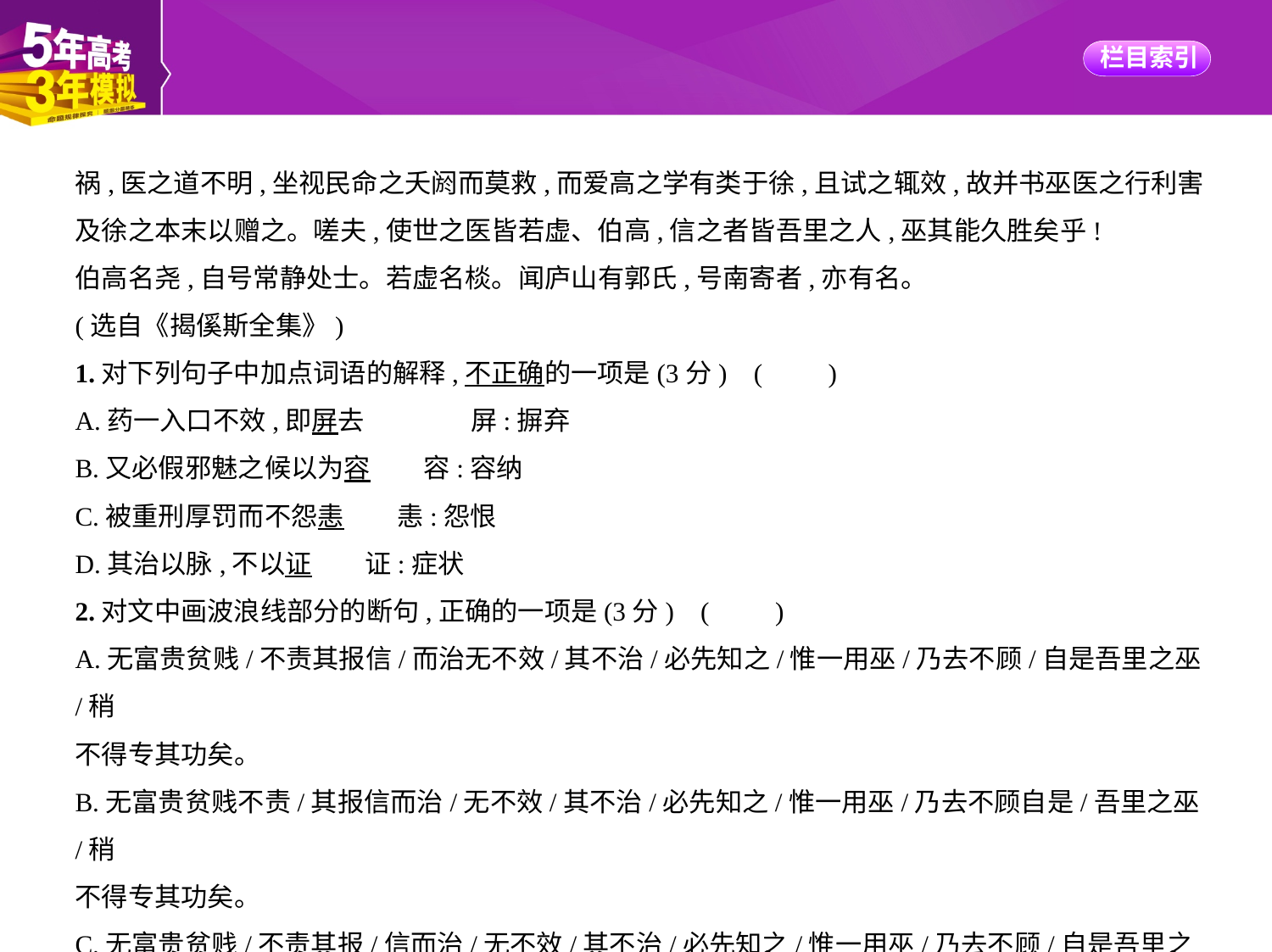

祸,医之道不明,坐视民命之夭阏而莫救,而爱高之学有类于徐,且试之辄效,故并书巫医之行利害
及徐之本末以赠之。嗟夫,使世之医皆若虚、伯高,信之者皆吾里之人,巫其能久胜矣乎!
伯高名尧,自号常静处士。若虚名棪。闻庐山有郭氏,号南寄者,亦有名。
(选自《揭傒斯全集》)
1.对下列句子中加点词语的解释,不正确的一项是(3分) (　　)
A.药一入口不效,即屏去　　　　屏:摒弃
B.又必假邪魅之候以为容　　容:容纳
C.被重刑厚罚而不怨恚　　恚:怨恨
D.其治以脉,不以证　　证:症状
2.对文中画波浪线部分的断句,正确的一项是(3分) (　　)
A.无富贵贫贱/不责其报信/而治无不效/其不治/必先知之/惟一用巫/乃去不顾/自是吾里之巫/稍
不得专其功矣。
B.无富贵贫贱不责/其报信而治/无不效/其不治/必先知之/惟一用巫/乃去不顾自是/吾里之巫/稍
不得专其功矣。
C.无富贵贫贱/不责其报/信而治/无不效/其不治/必先知之/惟一用巫/乃去不顾/自是吾里之巫/稍